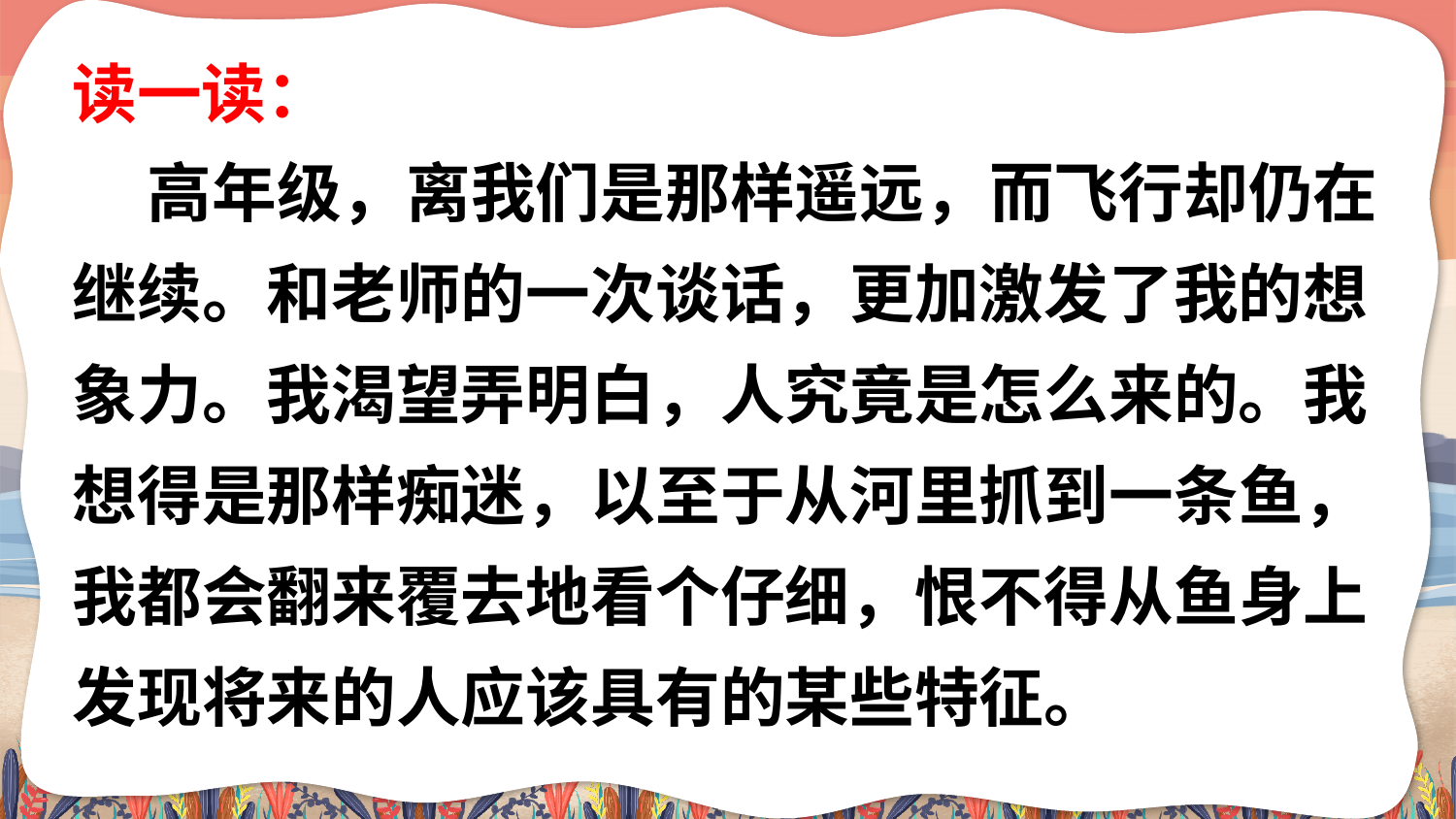

读一读：
    高年级，离我们是那样遥远，而飞行却仍在继续。和老师的一次谈话，更加激发了我的想象力。我渴望弄明白，人究竟是怎么来的。我想得是那样痴迷，以至于从河里抓到一条鱼，我都会翻来覆去地看个仔细，恨不得从鱼身上发现将来的人应该具有的某些特征。